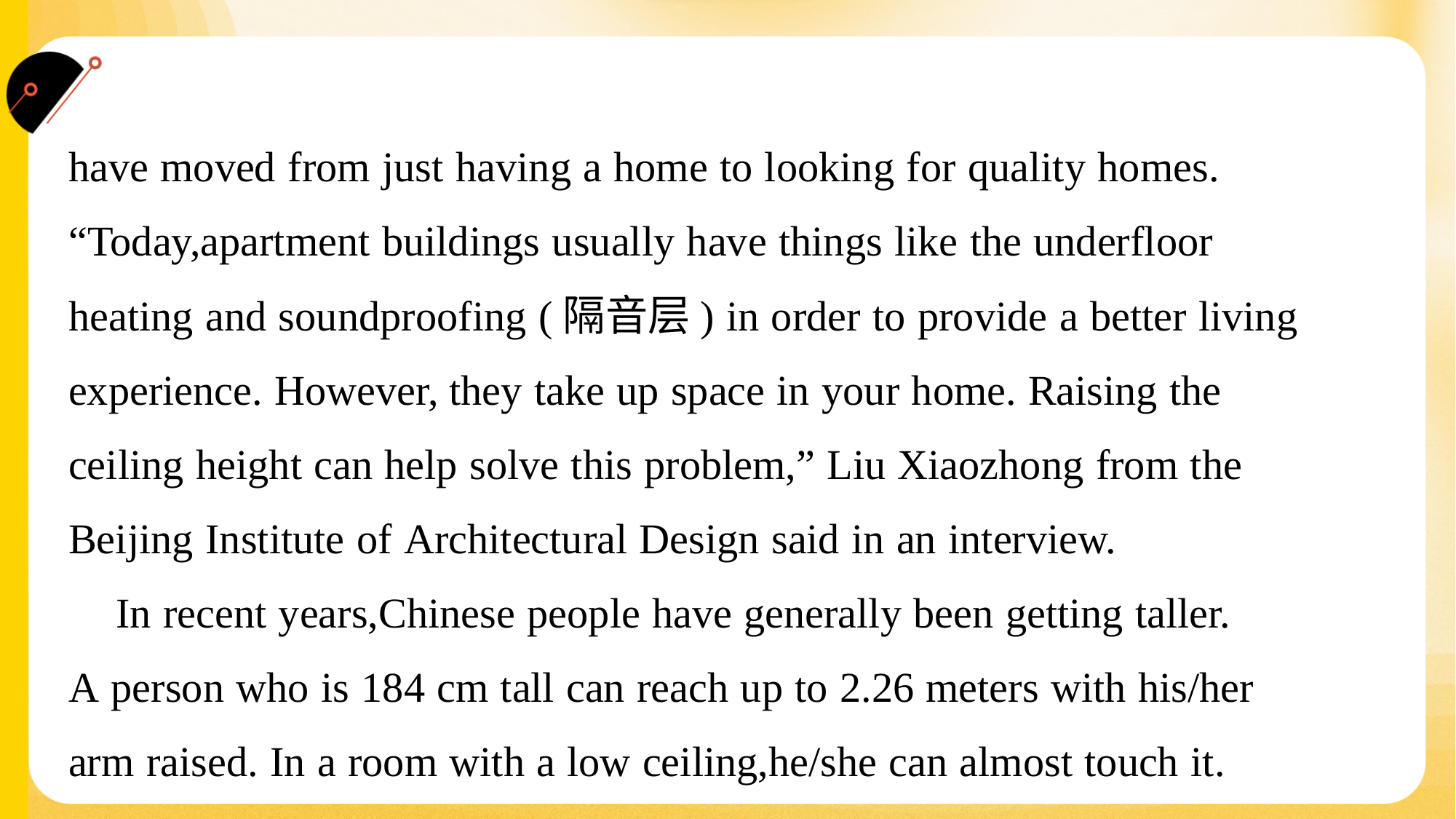

have moved from just having a home to looking for quality homes.
“Today,apartment buildings usually have things like the underfloor
heating and soundproofing (隔音层) in order to provide a better living
experience. However, they take up space in your home. Raising the
ceiling height can help solve this problem,” Liu Xiaozhong from the
Beijing Institute of Architectural Design said in an interview.
    In recent years,Chinese people have generally been getting taller.
A person who is 184 cm tall can reach up to 2.26 meters with his/her
arm raised. In a room with a low ceiling,he/she can almost touch it.